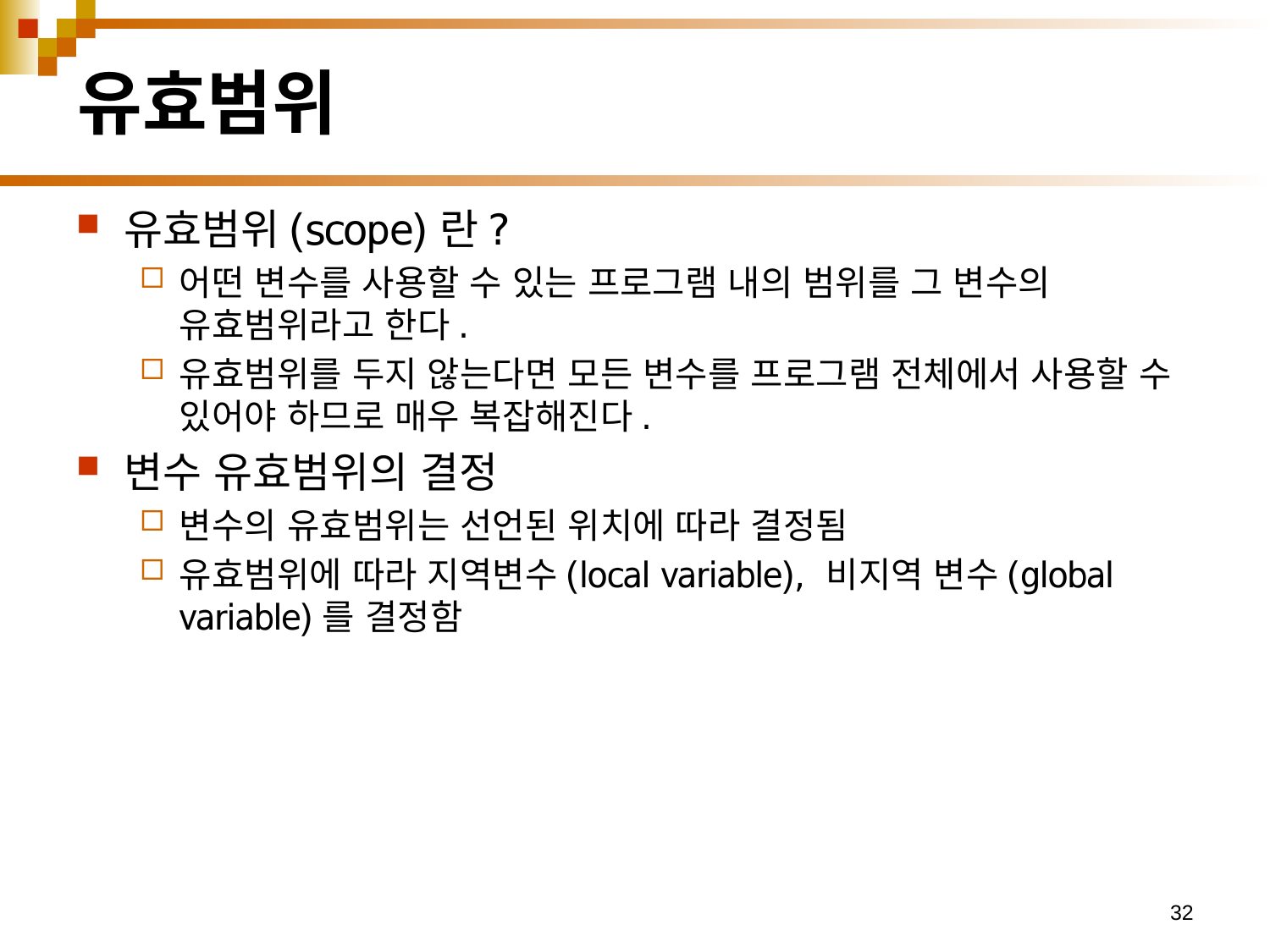

# 유효범위
유효범위(scope)란?
어떤 변수를 사용할 수 있는 프로그램 내의 범위를 그 변수의 유효범위라고 한다.
유효범위를 두지 않는다면 모든 변수를 프로그램 전체에서 사용할 수 있어야 하므로 매우 복잡해진다.
변수 유효범위의 결정
변수의 유효범위는 선언된 위치에 따라 결정됨
유효범위에 따라 지역변수(local variable), 비지역 변수(global variable)를 결정함
32